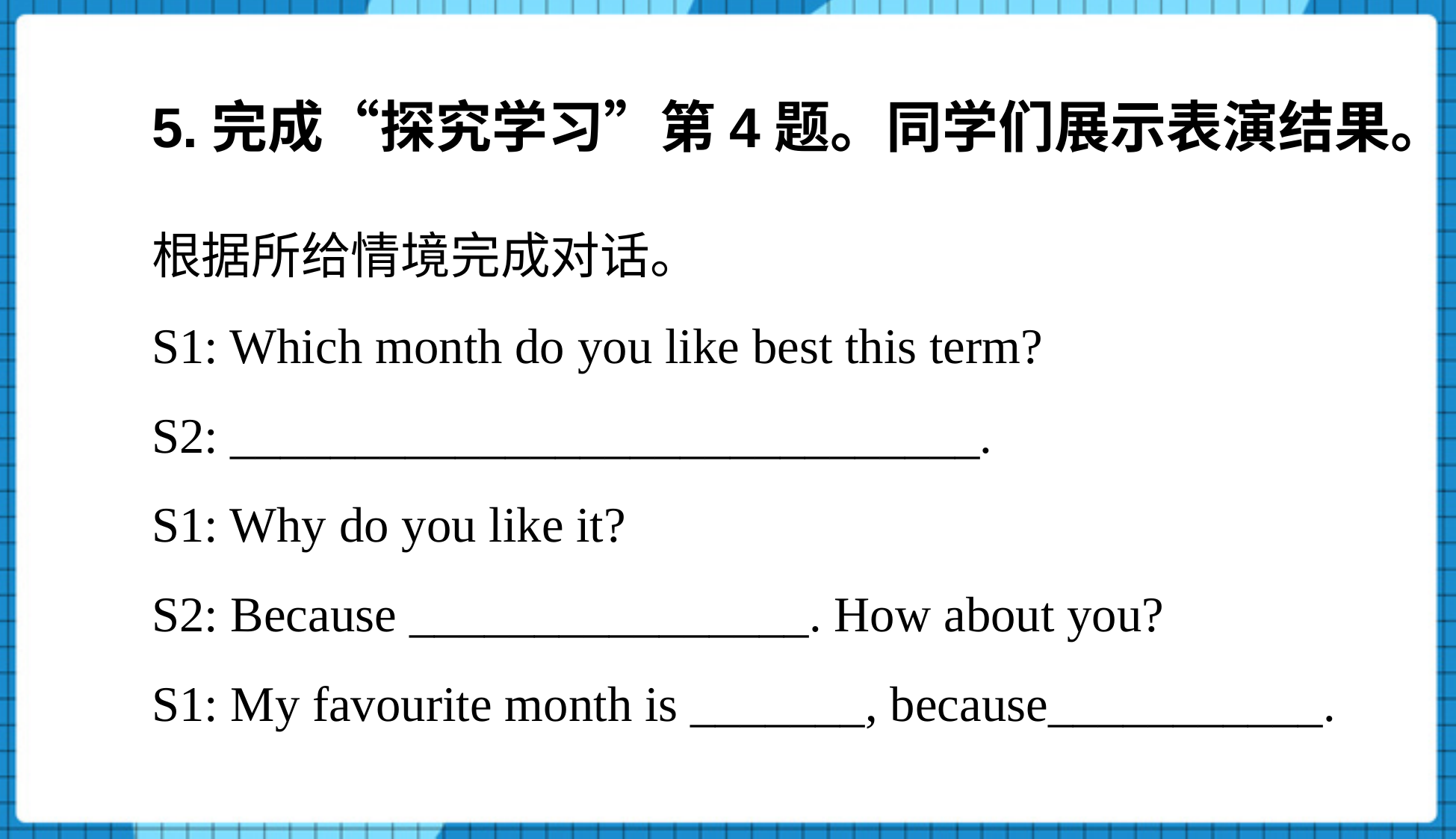

5.完成“探究学习”第4题。同学们展示表演结果。
根据所给情境完成对话。
S1: Which month do you like best this term?
S2: ______________________________.
S1: Why do you like it?
S2: Because ________________. How about you?
S1: My favourite month is _______, because___________.